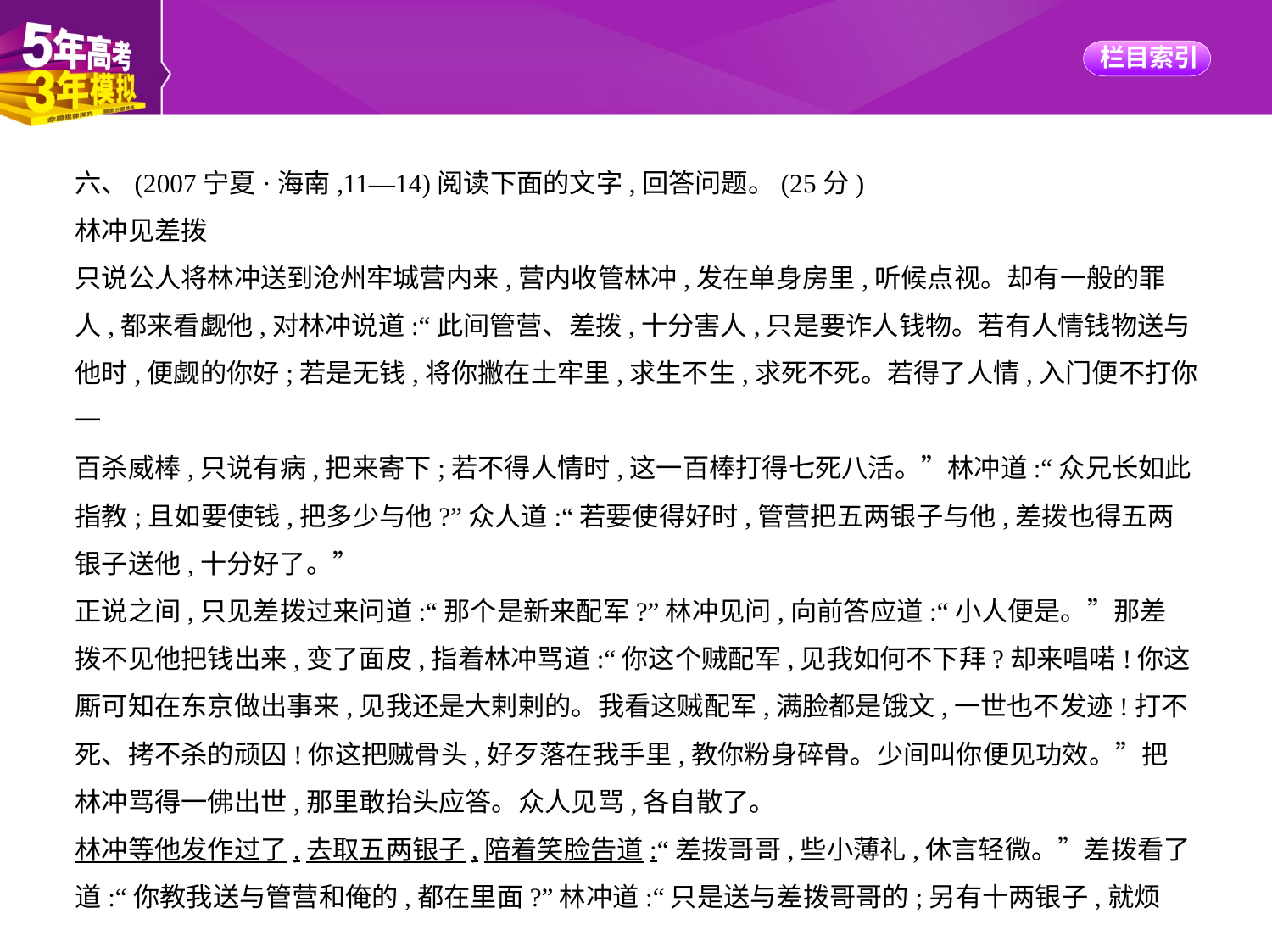

六、(2007宁夏·海南,11—14)阅读下面的文字,回答问题。(25分)
林冲见差拨
只说公人将林冲送到沧州牢城营内来,营内收管林冲,发在单身房里,听候点视。却有一般的罪
人,都来看觑他,对林冲说道:“此间管营、差拨,十分害人,只是要诈人钱物。若有人情钱物送与
他时,便觑的你好;若是无钱,将你撇在土牢里,求生不生,求死不死。若得了人情,入门便不打你一
百杀威棒,只说有病,把来寄下;若不得人情时,这一百棒打得七死八活。”林冲道:“众兄长如此
指教;且如要使钱,把多少与他?”众人道:“若要使得好时,管营把五两银子与他,差拨也得五两
银子送他,十分好了。”
正说之间,只见差拨过来问道:“那个是新来配军?”林冲见问,向前答应道:“小人便是。”那差
拨不见他把钱出来,变了面皮,指着林冲骂道:“你这个贼配军,见我如何不下拜?却来唱喏!你这
厮可知在东京做出事来,见我还是大剌剌的。我看这贼配军,满脸都是饿文,一世也不发迹!打不
死、拷不杀的顽囚!你这把贼骨头,好歹落在我手里,教你粉身碎骨。少间叫你便见功效。”把
林冲骂得一佛出世,那里敢抬头应答。众人见骂,各自散了。
林冲等他发作过了,去取五两银子,陪着笑脸告道:“差拨哥哥,些小薄礼,休言轻微。”差拨看了
道:“你教我送与管营和俺的,都在里面?”林冲道:“只是送与差拨哥哥的;另有十两银子,就烦